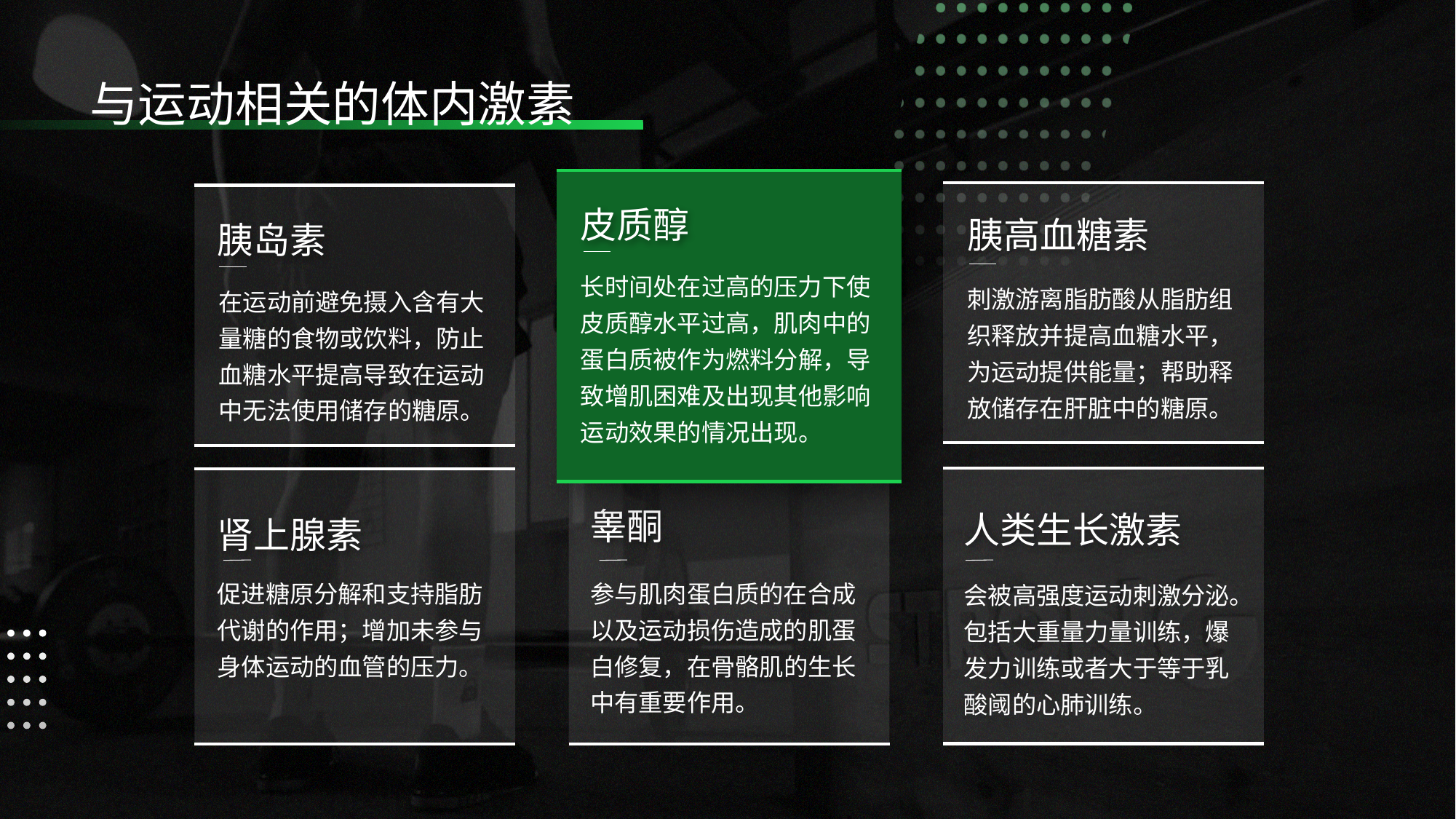

与运动相关的体内激素

皮质醇
长时间处在过高的压力下使皮质醇水平过高，肌肉中的蛋白质被作为燃料分解，导致增肌困难及出现其他影响运动效果的情况出现。

胰高血糖素
刺激游离脂肪酸从脂肪组织释放并提高血糖水平，为运动提供能量；帮助释放储存在肝脏中的糖原。

胰岛素
在运动前避免摄入含有大量糖的食物或饮料，防止血糖水平提高导致在运动中无法使用储存的糖原。

睾酮
参与肌肉蛋白质的在合成以及运动损伤造成的肌蛋白修复，在骨骼肌的生长中有重要作用。

肾上腺素
促进糖原分解和支持脂肪代谢的作用；增加未参与身体运动的血管的压力。
人类生长激素
会被高强度运动刺激分泌。包括大重量力量训练，爆发力训练或者大于等于乳酸阈的心肺训练。